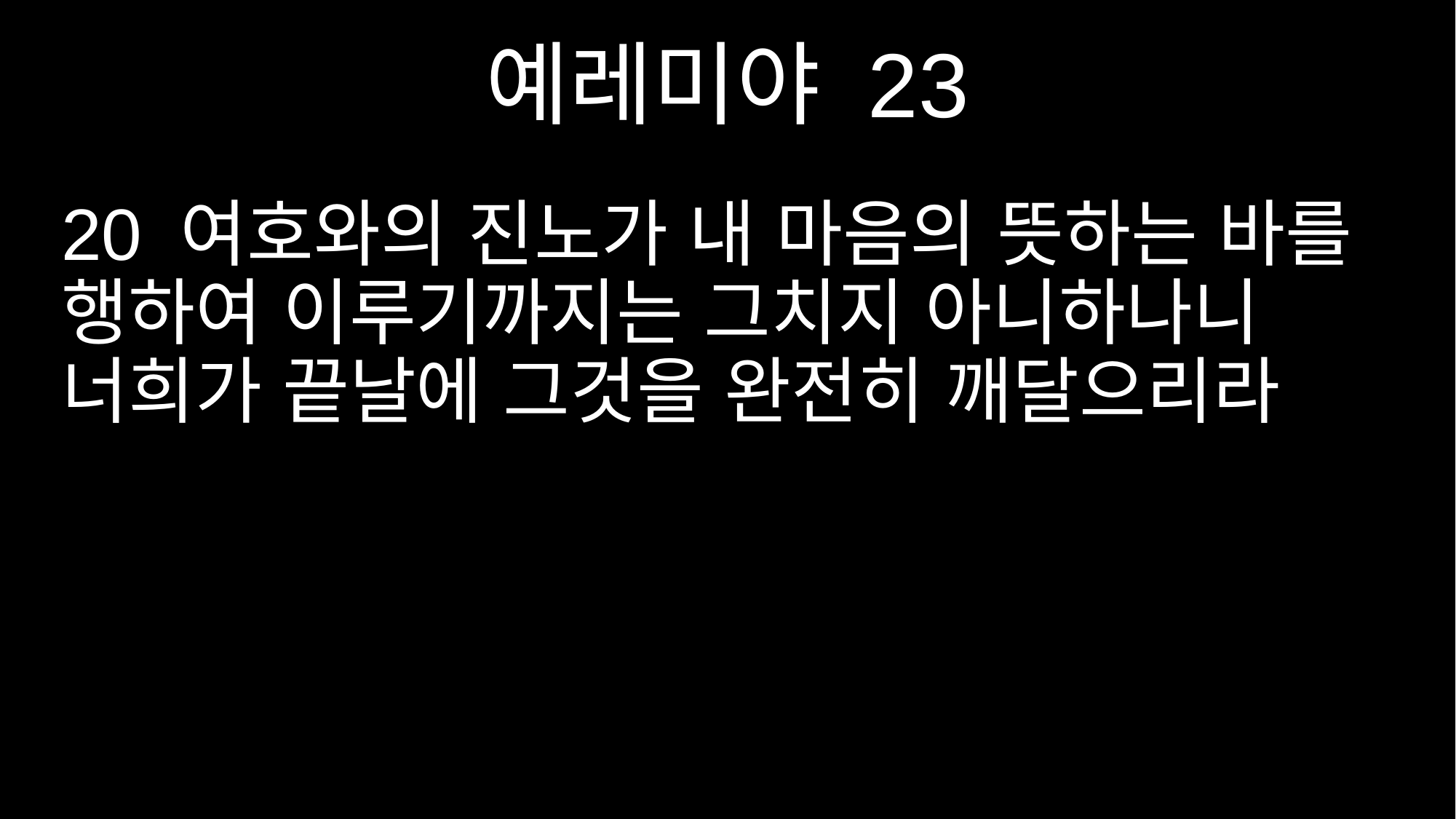

예레미야 23
20 여호와의 진노가 내 마음의 뜻하는 바를 행하여 이루기까지는 그치지 아니하나니 너희가 끝날에 그것을 완전히 깨달으리라